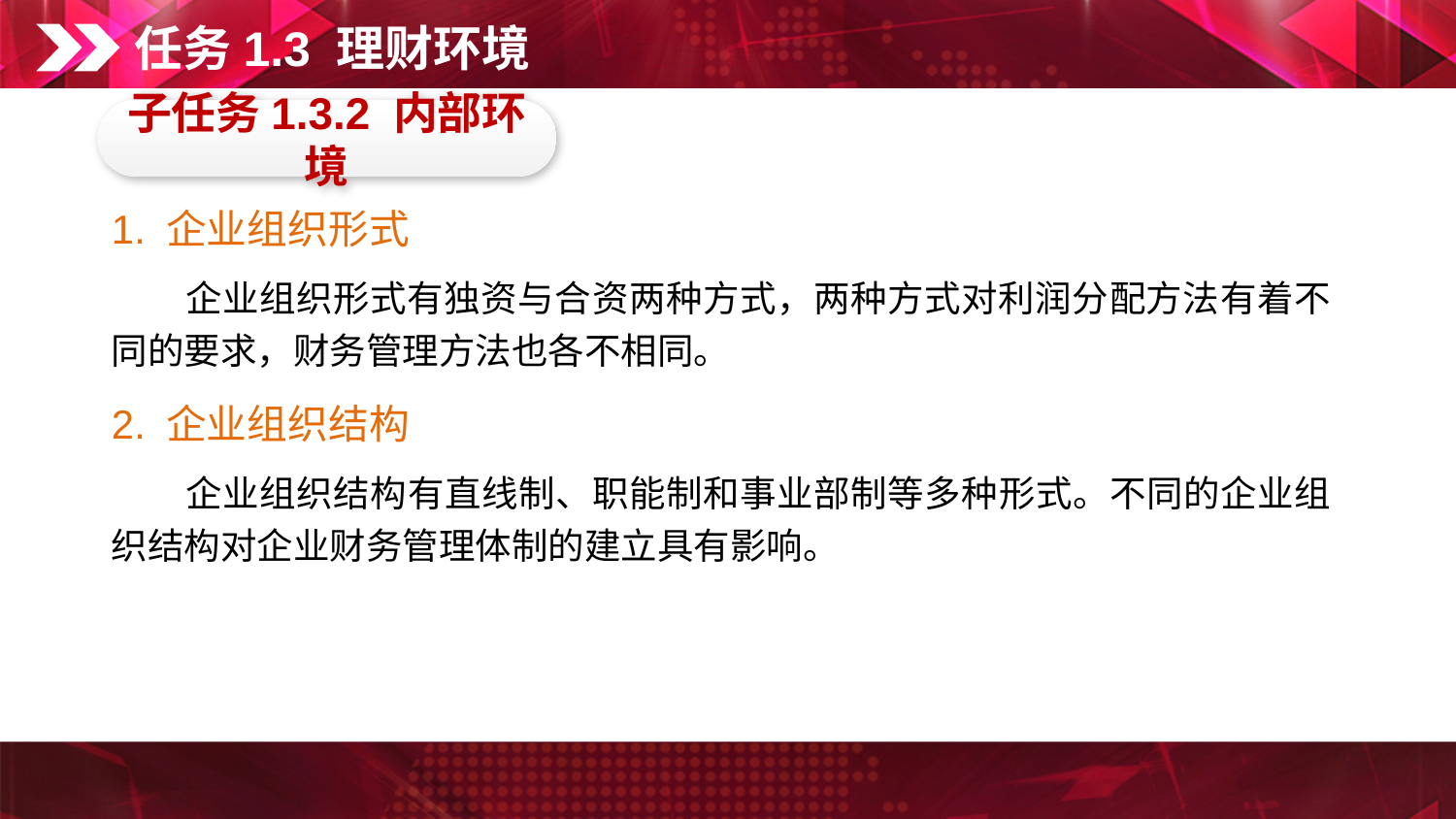

任务1.3 理财环境

子任务1.3.2 内部环境
1. 企业组织形式
　　企业组织形式有独资与合资两种方式，两种方式对利润分配方法有着不同的要求，财务管理方法也各不相同。
2. 企业组织结构
　　企业组织结构有直线制、职能制和事业部制等多种形式。不同的企业组织结构对企业财务管理体制的建立具有影响。